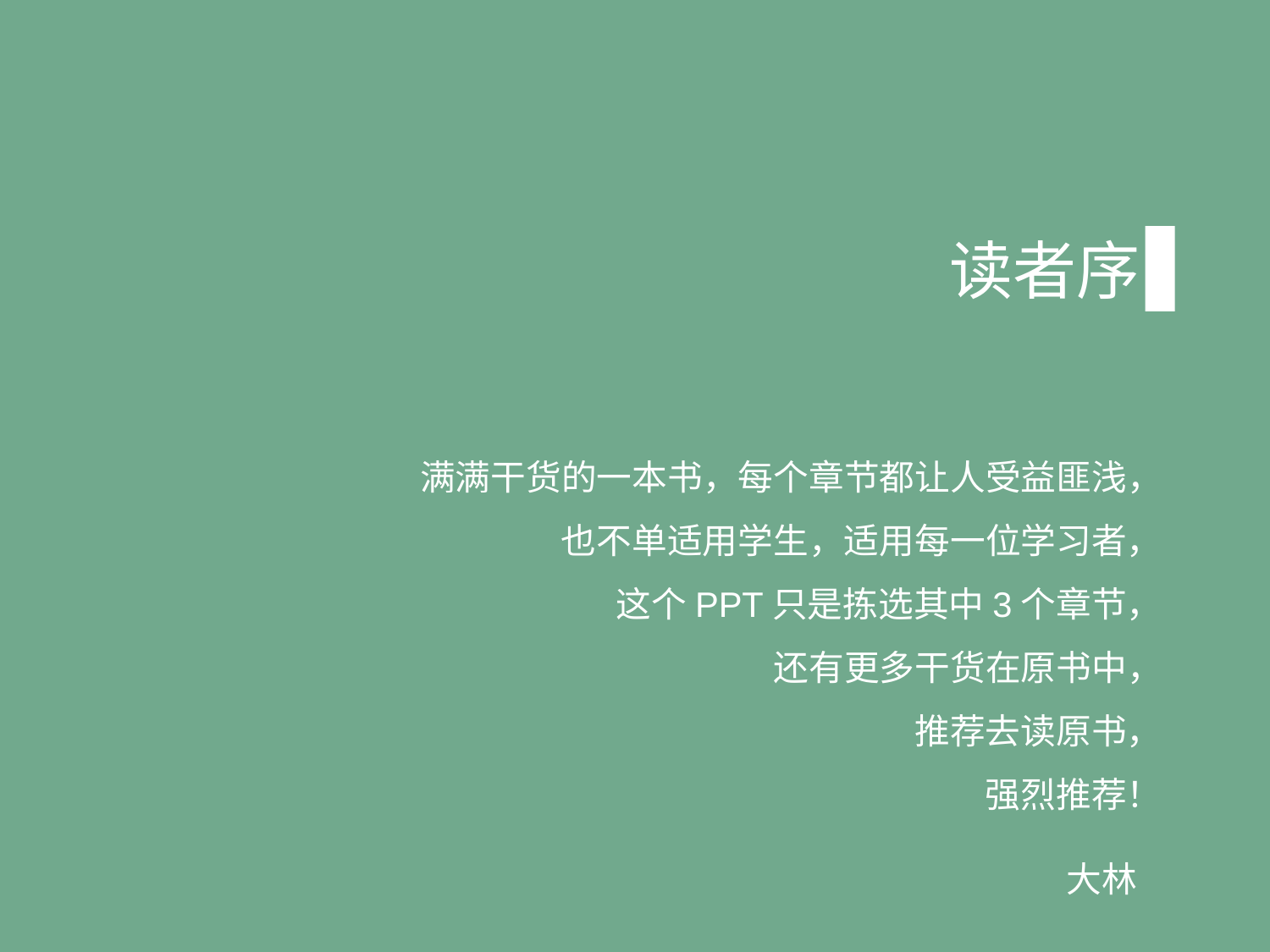

读者序

满满干货的一本书，每个章节都让人受益匪浅，
也不单适用学生，适用每一位学习者，
这个PPT只是拣选其中3个章节，
还有更多干货在原书中，
推荐去读原书，
强烈推荐！
大林